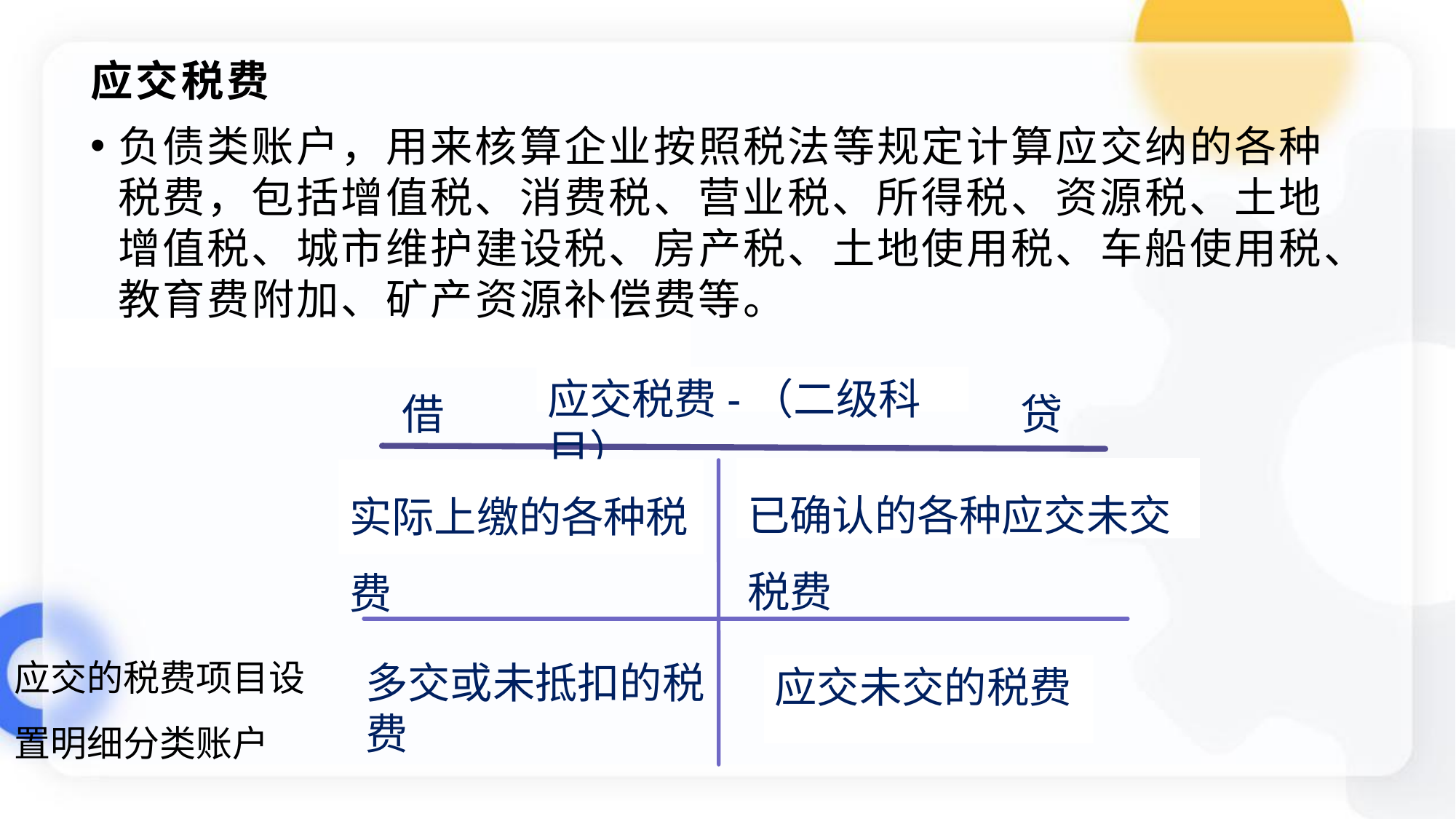

# 应交税费
负债类账户，用来核算企业按照税法等规定计算应交纳的各种税费，包括增值税、消费税、营业税、所得税、资源税、土地增值税、城市维护建设税、房产税、土地使用税、车船使用税、教育费附加、矿产资源补偿费等。

应交税费-（二级科目）

已确认的各种应交未交税费
实际上缴的各种税费

借
贷
应交的税费项目设置明细分类账户
多交或未抵扣的税费
应交未交的税费